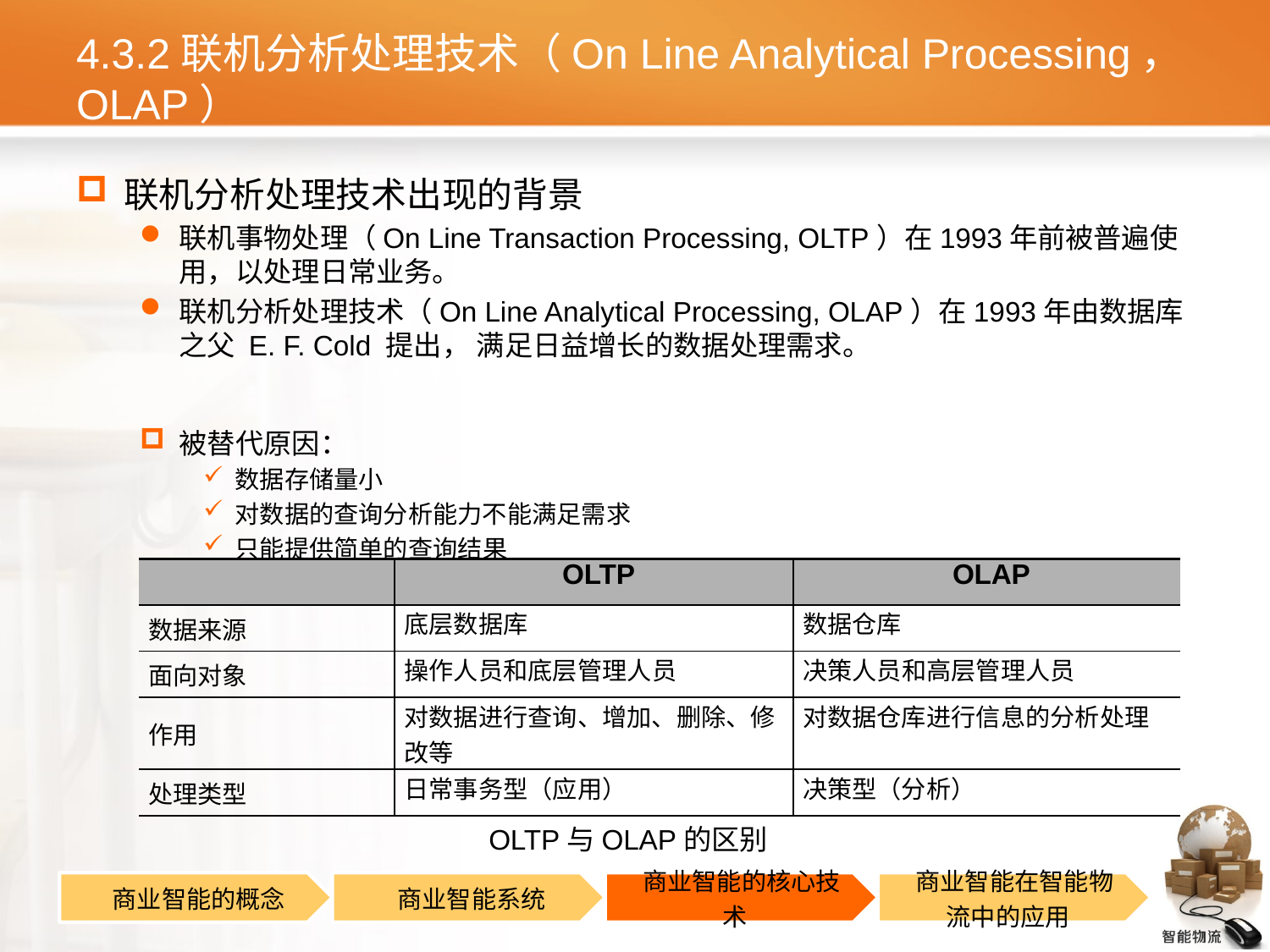

# 4.3.2联机分析处理技术（On Line Analytical Processing，OLAP）
联机分析处理技术出现的背景
联机事物处理（On Line Transaction Processing, OLTP）在1993年前被普遍使用，以处理日常业务。
联机分析处理技术（On Line Analytical Processing, OLAP）在1993年由数据库之父 E. F. Cold 提出， 满足日益增长的数据处理需求。

被替代原因：
数据存储量小
对数据的查询分析能力不能满足需求
只能提供简单的查询结果

|  | OLTP | OLAP |
| --- | --- | --- |
| 数据来源 | 底层数据库 | 数据仓库 |
| 面向对象 | 操作人员和底层管理人员 | 决策人员和高层管理人员 |
| 作用 | 对数据进行查询、增加、删除、修改等 | 对数据仓库进行信息的分析处理 |
| 处理类型 | 日常事务型（应用） | 决策型（分析） |
OLTP与OLAP的区别